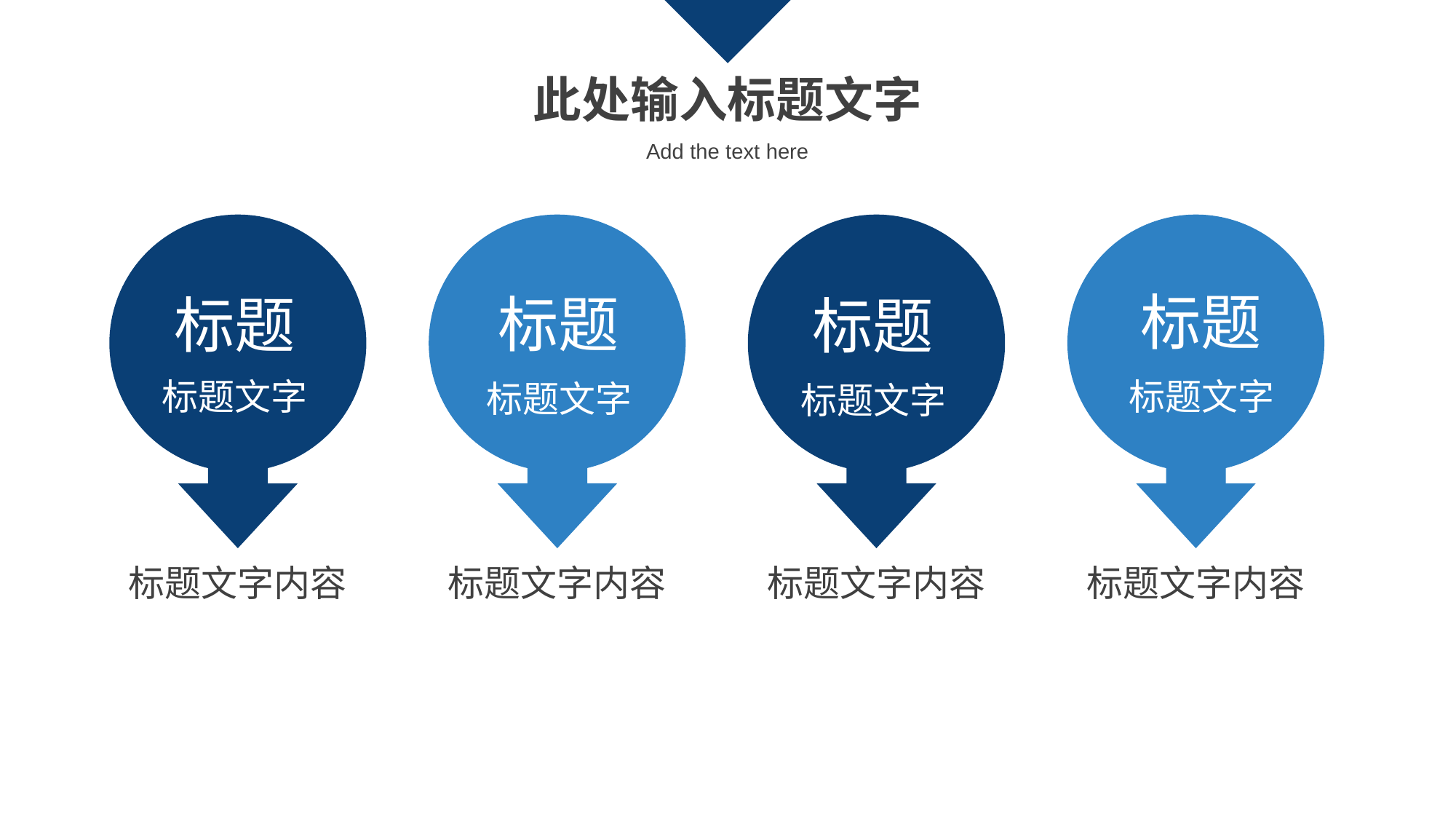

此处输入标题文字
Add the text here

标题
标题文字

标题文字内容

标题
标题文字

标题文字内容

标题
标题文字

标题文字内容

标题
标题文字

标题文字内容